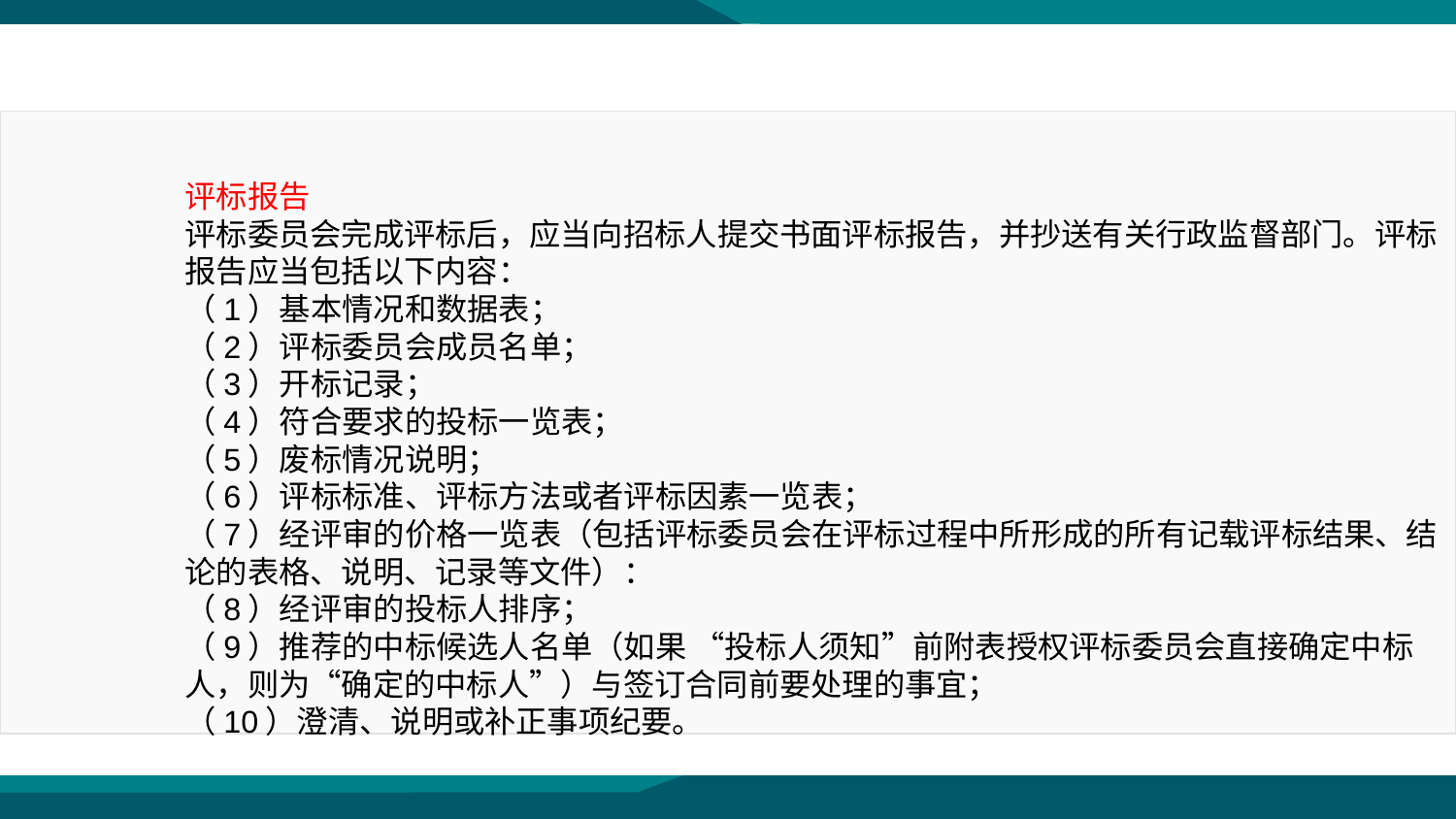

评标报告
评标委员会完成评标后，应当向招标人提交书面评标报告，并抄送有关行政监督部门。评标报告应当包括以下内容：
（1）基本情况和数据表；
（2）评标委员会成员名单；
（3）开标记录；
（4）符合要求的投标一览表；
（5）废标情况说明；
（6）评标标准、评标方法或者评标因素一览表；
（7）经评审的价格一览表（包括评标委员会在评标过程中所形成的所有记载评标结果、结论的表格、说明、记录等文件）：
（8）经评审的投标人排序；
（9）推荐的中标候选人名单（如果 “投标人须知”前附表授权评标委员会直接确定中标人，则为“确定的中标人”）与签订合同前要处理的事宜；
（10）澄清、说明或补正事项纪要。